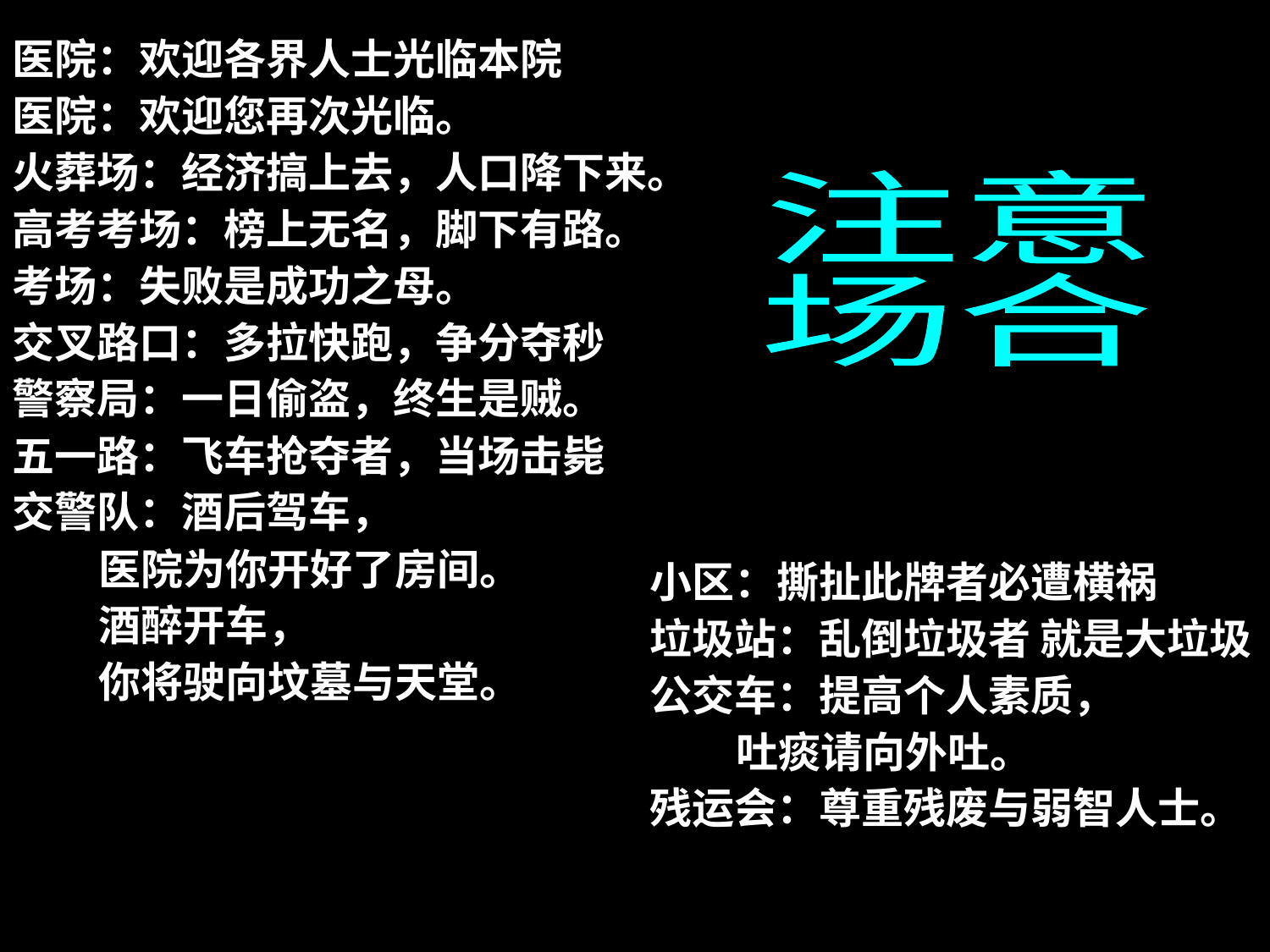

医院：欢迎各界人士光临本院
医院：欢迎您再次光临。
火葬场：经济搞上去，人口降下来。
高考考场：榜上无名，脚下有路。
考场：失败是成功之母。
交叉路口：多拉快跑，争分夺秒
警察局：一日偷盗，终生是贼。
五一路：飞车抢夺者，当场击毙
交警队：酒后驾车，
        医院为你开好了房间。
        酒醉开车，
        你将驶向坟墓与天堂。

注意
场合
小区：撕扯此牌者必遭横祸
垃圾站：乱倒垃圾者 就是大垃圾
公交车：提高个人素质，
        吐痰请向外吐。
残运会：尊重残废与弱智人士。